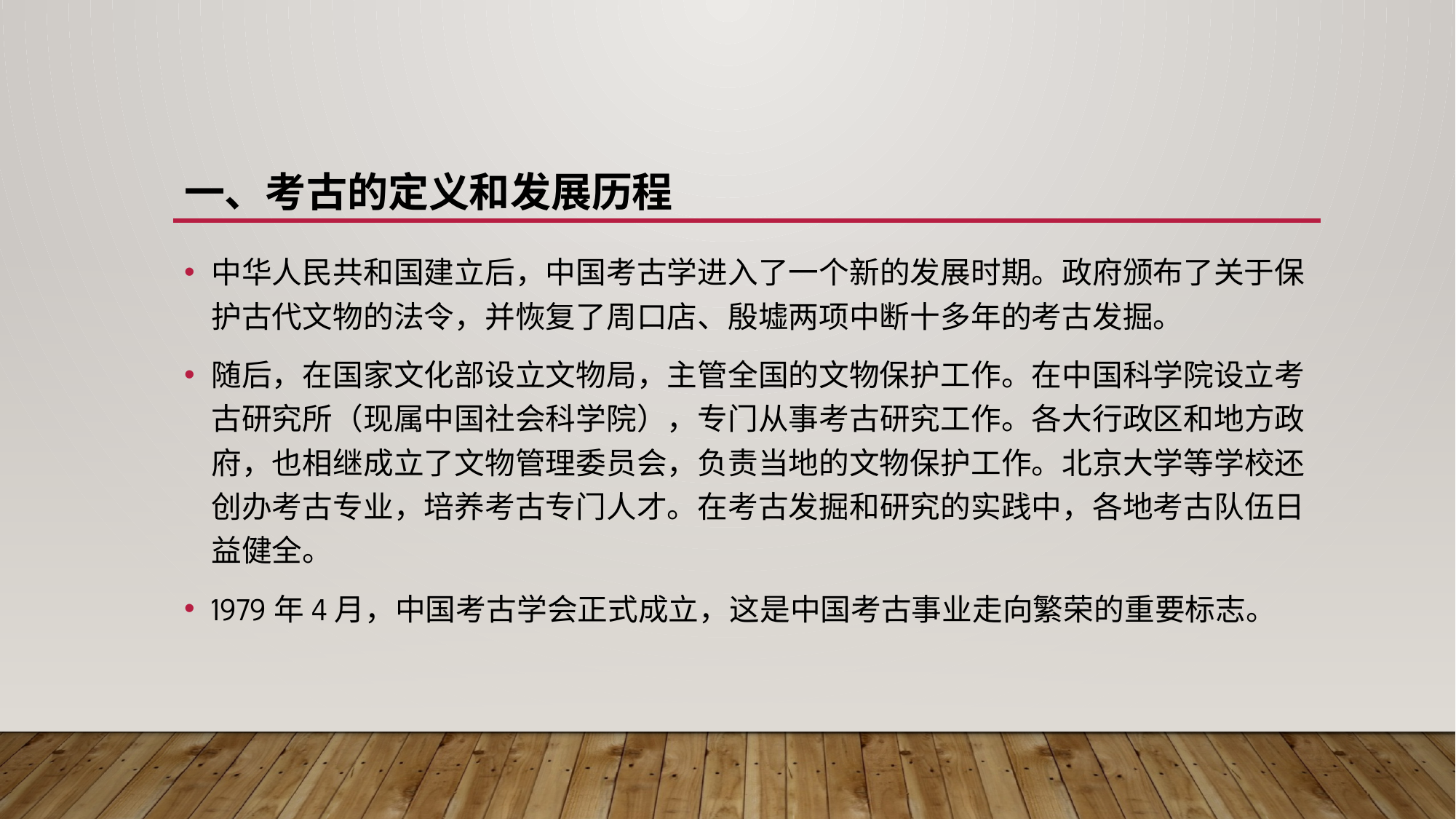

# 一、考古的定义和发展历程
中华人民共和国建立后，中国考古学进入了一个新的发展时期。政府颁布了关于保护古代文物的法令，并恢复了周口店、殷墟两项中断十多年的考古发掘。
随后，在国家文化部设立文物局，主管全国的文物保护工作。在中国科学院设立考古研究所（现属中国社会科学院），专门从事考古研究工作。各大行政区和地方政府，也相继成立了文物管理委员会，负责当地的文物保护工作。北京大学等学校还创办考古专业，培养考古专门人才。在考古发掘和研究的实践中，各地考古队伍日益健全。
1979年4月，中国考古学会正式成立，这是中国考古事业走向繁荣的重要标志。